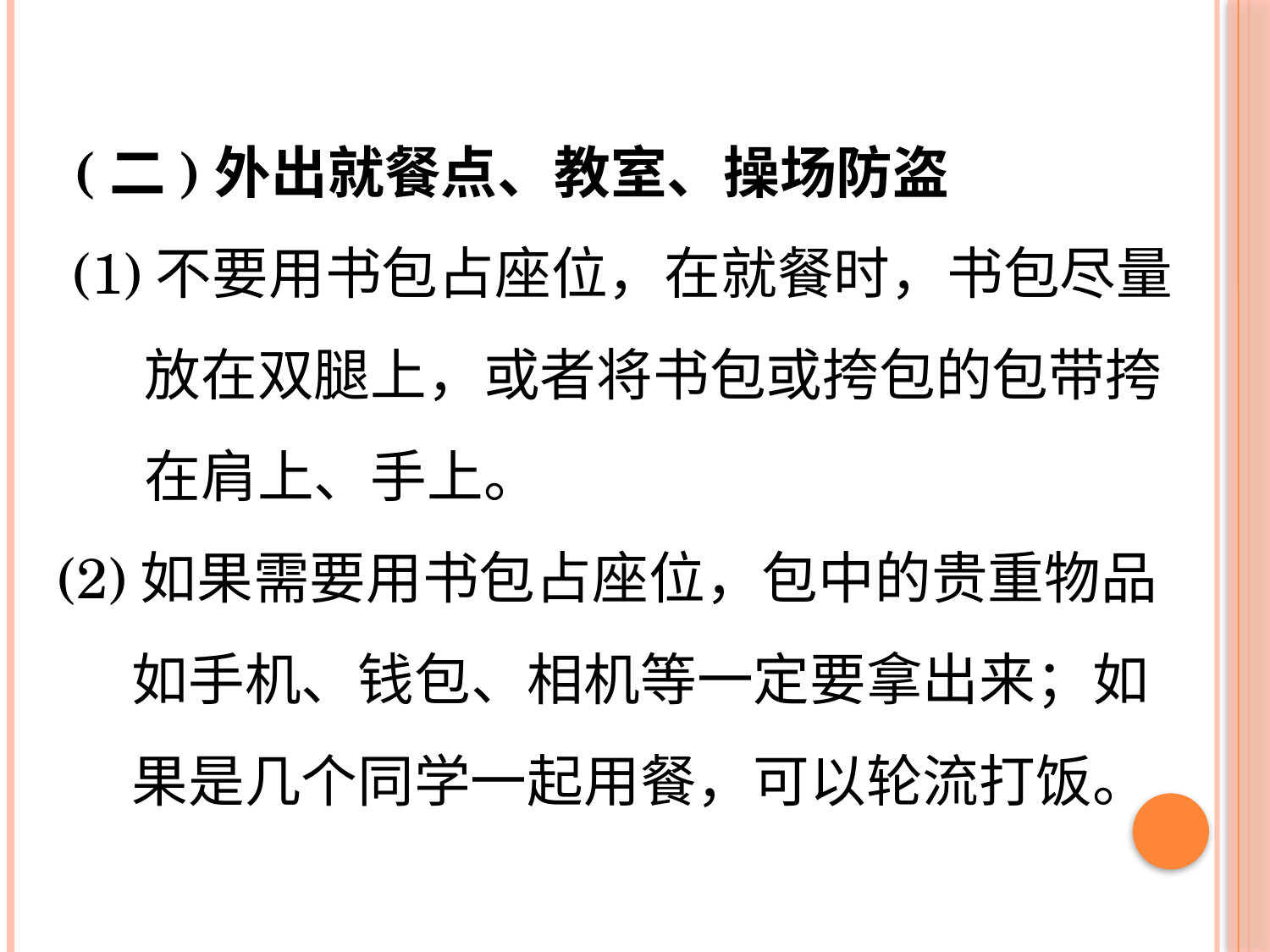

(二)外出就餐点、教室、操场防盗
 (1)不要用书包占座位，在就餐时，书包尽量放在双腿上，或者将书包或挎包的包带挎在肩上、手上。
(2)如果需要用书包占座位，包中的贵重物品如手机、钱包、相机等一定要拿出来；如果是几个同学一起用餐，可以轮流打饭。